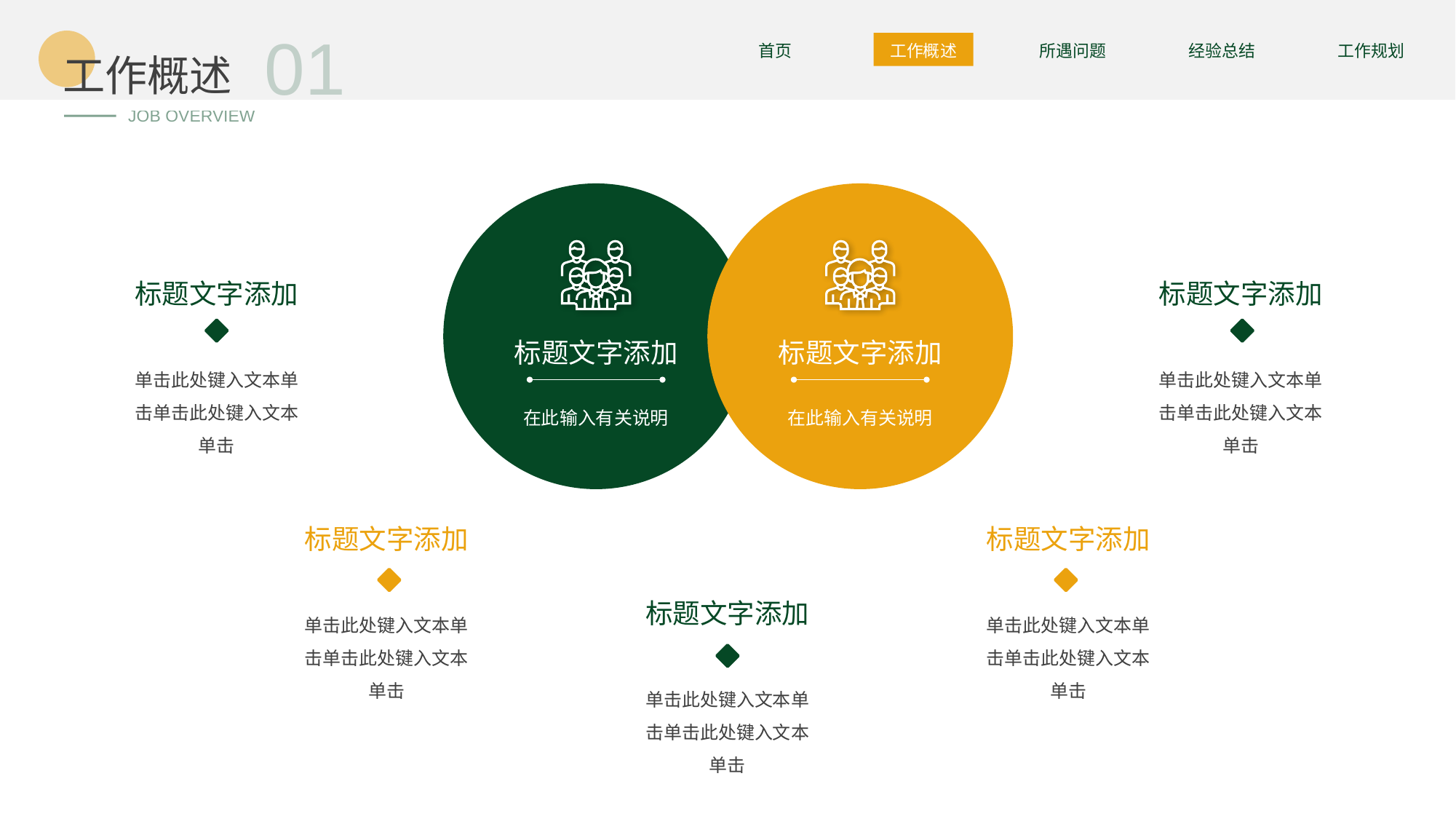

BY YUSHEN

01

工作概述
JOB OVERVIEW

首页
工作概述
所遇问题
经验总结
工作规划

标题文字添加
标题文字添加
在此输入有关说明
在此输入有关说明
标题文字添加

单击此处键入文本单击单击此处键入文本单击
标题文字添加

单击此处键入文本单击单击此处键入文本单击
标题文字添加

单击此处键入文本单击单击此处键入文本单击
标题文字添加

单击此处键入文本单击单击此处键入文本单击
标题文字添加

单击此处键入文本单击单击此处键入文本单击